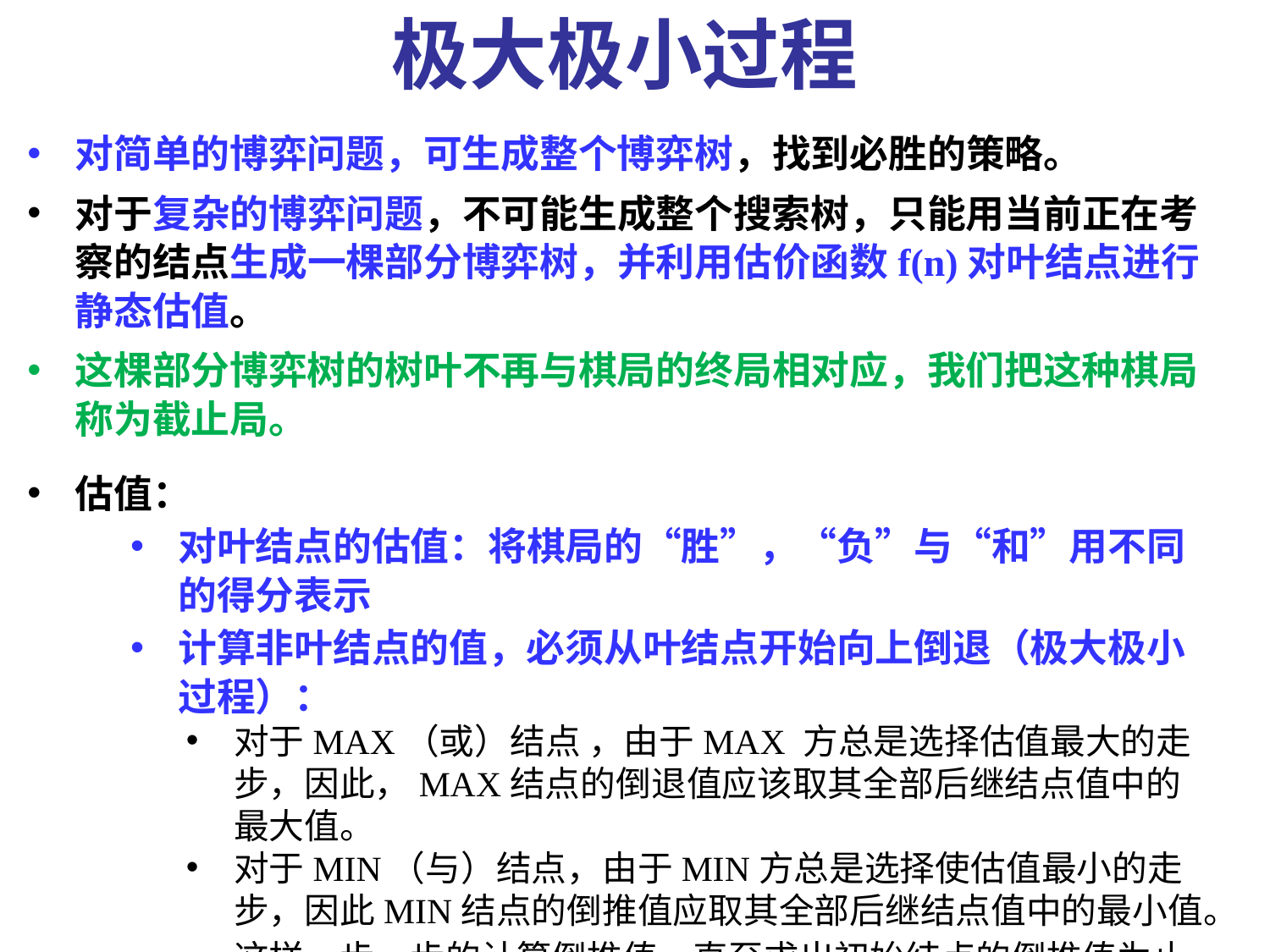

极大极小过程
对简单的博弈问题，可生成整个博弈树，找到必胜的策略。
对于复杂的博弈问题，不可能生成整个搜索树，只能用当前正在考察的结点生成一棵部分博弈树，并利用估价函数f(n)对叶结点进行静态估值。
这棵部分博弈树的树叶不再与棋局的终局相对应，我们把这种棋局称为截止局。

估值：
对叶结点的估值：将棋局的“胜”，“负”与“和”用不同的得分表示
计算非叶结点的值，必须从叶结点开始向上倒退（极大极小过程）：
对于MAX（或）结点 ，由于MAX 方总是选择估值最大的走步，因此，MAX结点的倒退值应该取其全部后继结点值中的最大值。
对于MIN（与）结点，由于MIN方总是选择使估值最小的走步，因此MIN结点的倒推值应取其全部后继结点值中的最小值。
这样一步一步的计算倒推值，直至求出初始结点的倒推值为止。